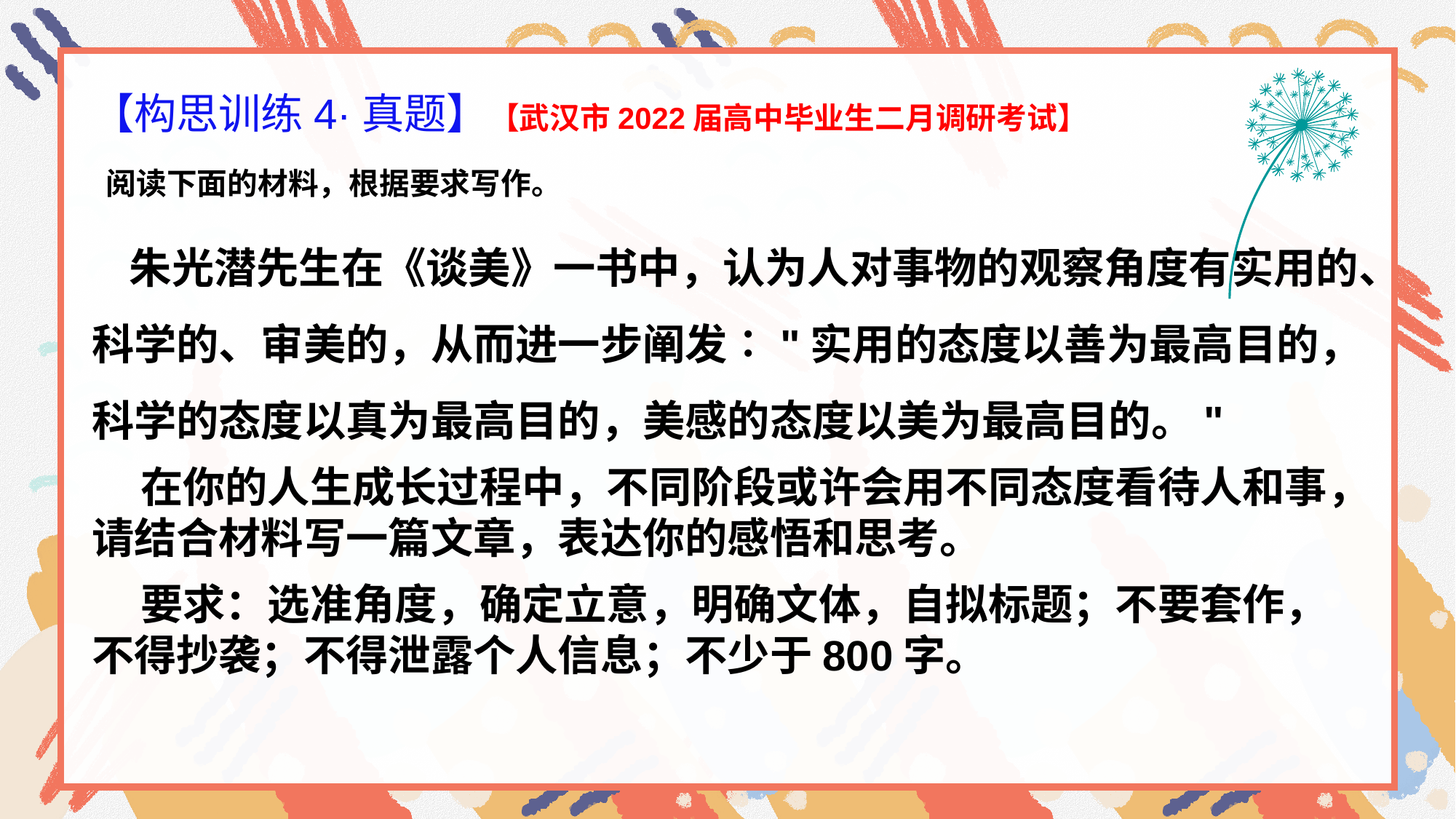

【构思训练4·真题】【武汉市2022届高中毕业生二月调研考试】
 阅读下面的材料，根据要求写作。
    朱光潜先生在《谈美》一书中，认为人对事物的观察角度有实用的、科学的、审美的，从而进一步阐发∶"实用的态度以善为最高目的，科学的态度以真为最高目的，美感的态度以美为最高目的。"
    在你的人生成长过程中，不同阶段或许会用不同态度看待人和事，请结合材料写一篇文章，表达你的感悟和思考。
    要求：选准角度，确定立意，明确文体，自拟标题；不要套作，不得抄袭；不得泄露个人信息；不少于800字。